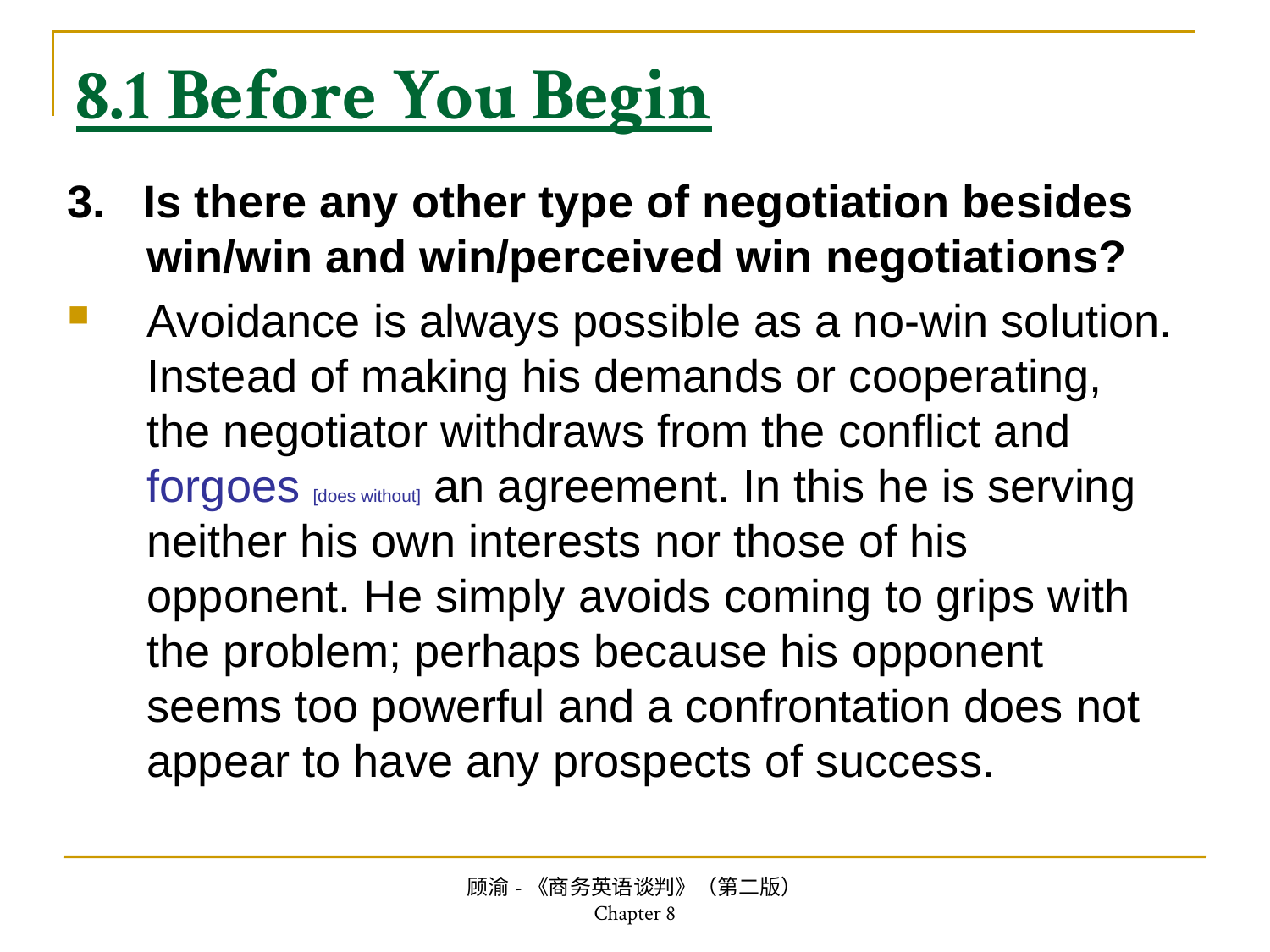

# 8.1 Before You Begin
3.   Is there any other type of negotiation besides win/win and win/perceived win negotiations?
Avoidance is always possible as a no-win solution. Instead of making his demands or cooperating, the negotiator withdraws from the conflict and forgoes [does without] an agreement. In this he is serving neither his own interests nor those of his opponent. He simply avoids coming to grips with the problem; perhaps because his opponent seems too powerful and a confrontation does not appear to have any prospects of success.

7
顾渝-《商务英语谈判》（第二版） Chapter 8